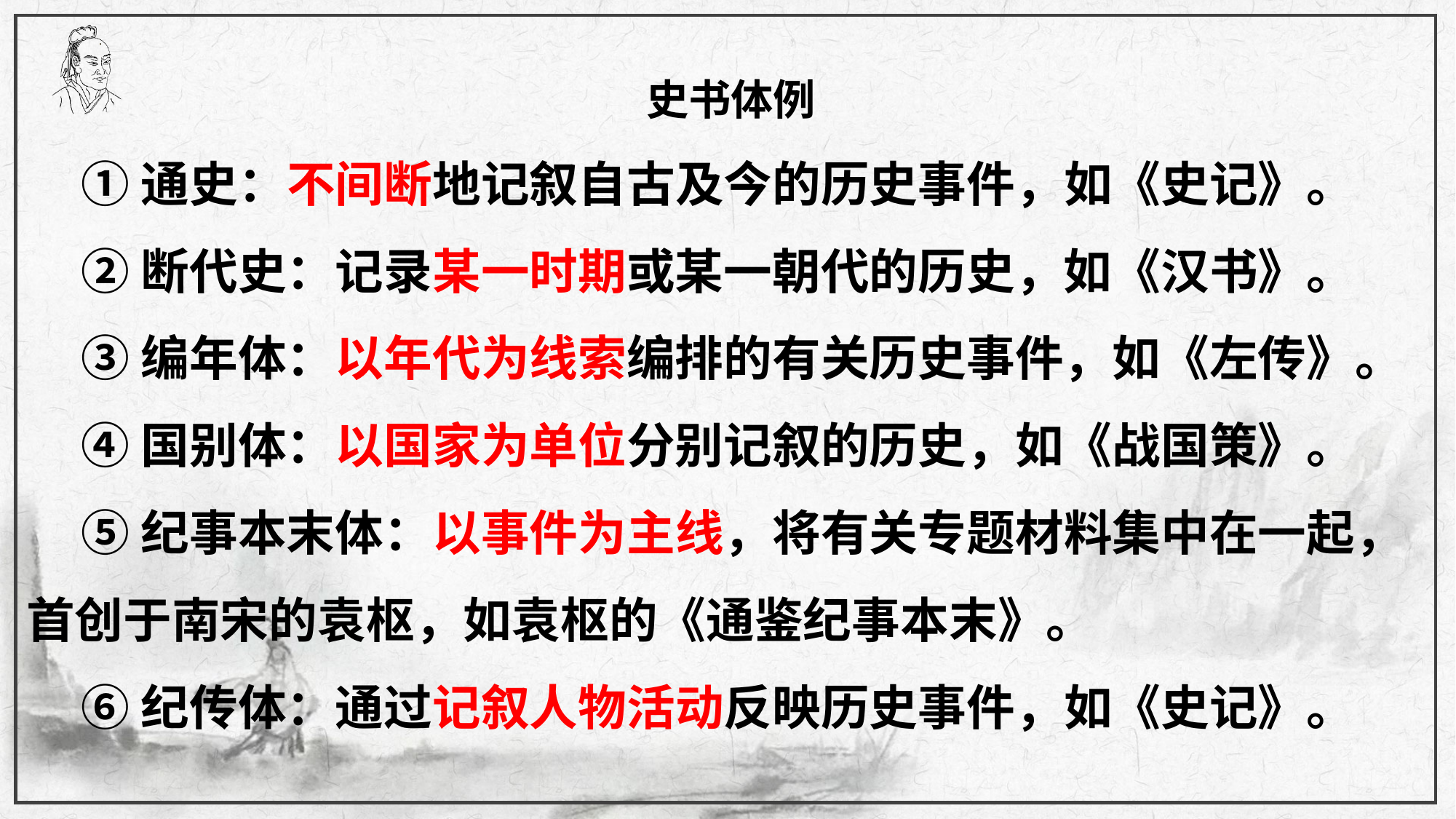

史书体例
①通史：不间断地记叙自古及今的历史事件，如《史记》。
②断代史：记录某一时期或某一朝代的历史，如《汉书》。
③编年体：以年代为线索编排的有关历史事件，如《左传》。
④国别体：以国家为单位分别记叙的历史，如《战国策》。
⑤纪事本末体：以事件为主线，将有关专题材料集中在一起，首创于南宋的袁枢，如袁枢的《通鉴纪事本末》。
⑥纪传体：通过记叙人物活动反映历史事件，如《史记》。